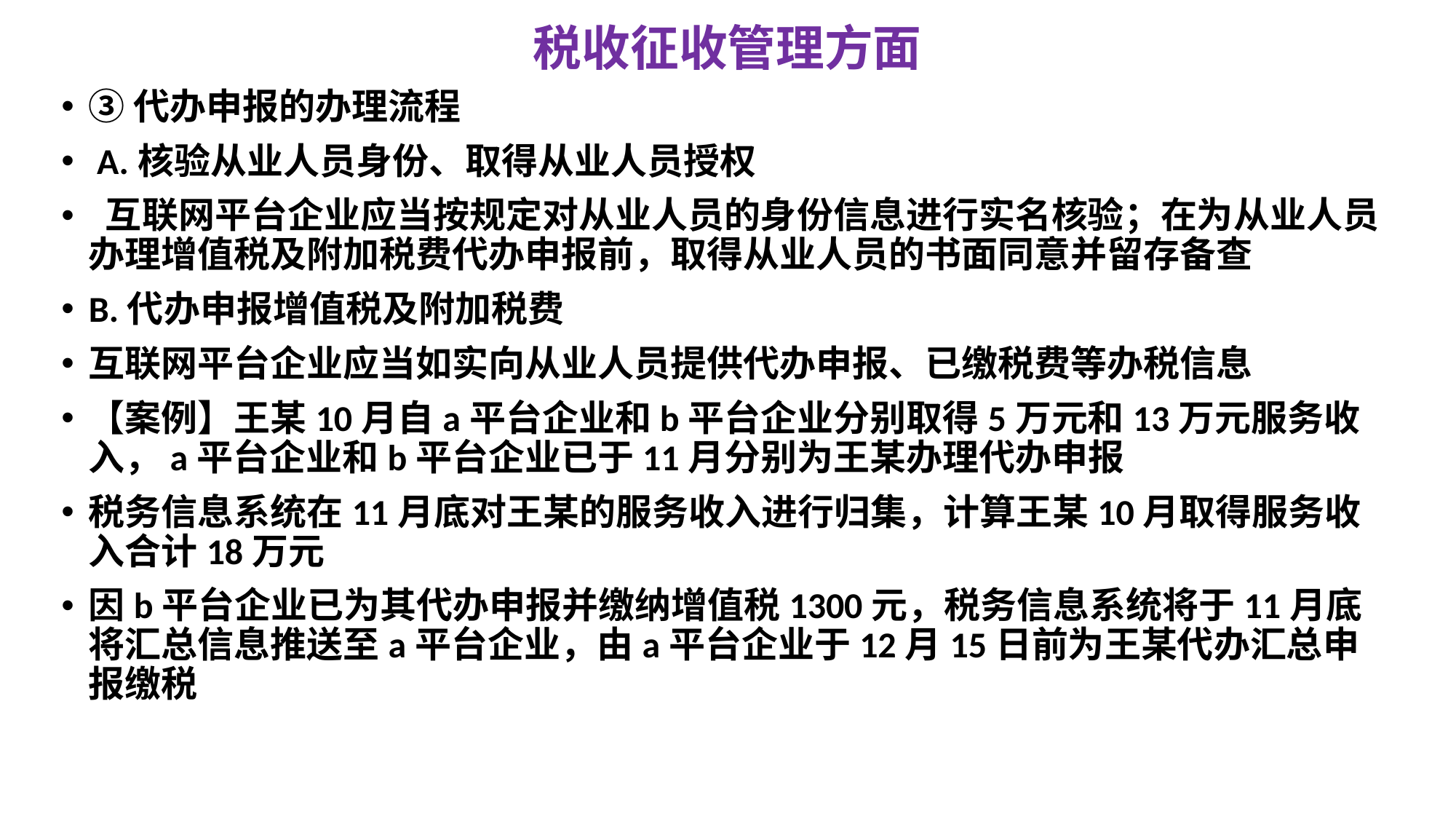

# 税收征收管理方面
③代办申报的办理流程
 A.核验从业人员身份、取得从业人员授权
 互联网平台企业应当按规定对从业人员的身份信息进行实名核验；在为从业人员办理增值税及附加税费代办申报前，取得从业人员的书面同意并留存备查
B.代办申报增值税及附加税费
互联网平台企业应当如实向从业人员提供代办申报、已缴税费等办税信息
【案例】王某10月自a平台企业和b平台企业分别取得5万元和13万元服务收入，a平台企业和b平台企业已于11月分别为王某办理代办申报
税务信息系统在11月底对王某的服务收入进行归集，计算王某10月取得服务收入合计18万元
因b平台企业已为其代办申报并缴纳增值税1300元，税务信息系统将于11月底将汇总信息推送至a平台企业，由a平台企业于12月15日前为王某代办汇总申报缴税